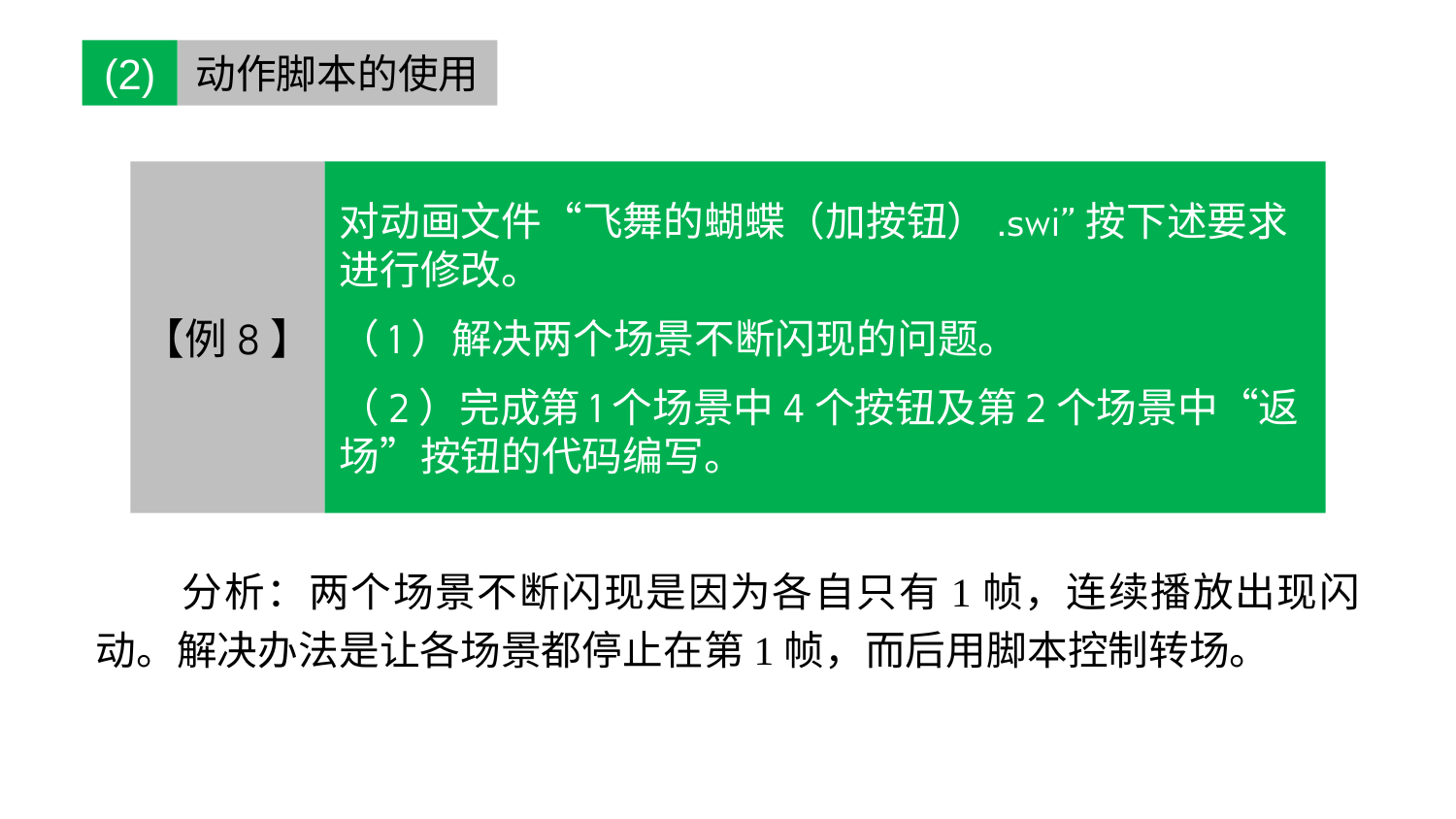

(2)
动作脚本的使用
【例8】
对动画文件“飞舞的蝴蝶（加按钮）.swi”按下述要求进行修改。
（1）解决两个场景不断闪现的问题。
（2）完成第1个场景中4个按钮及第2个场景中“返场”按钮的代码编写。
分析：两个场景不断闪现是因为各自只有1帧，连续播放出现闪动。解决办法是让各场景都停止在第1帧，而后用脚本控制转场。